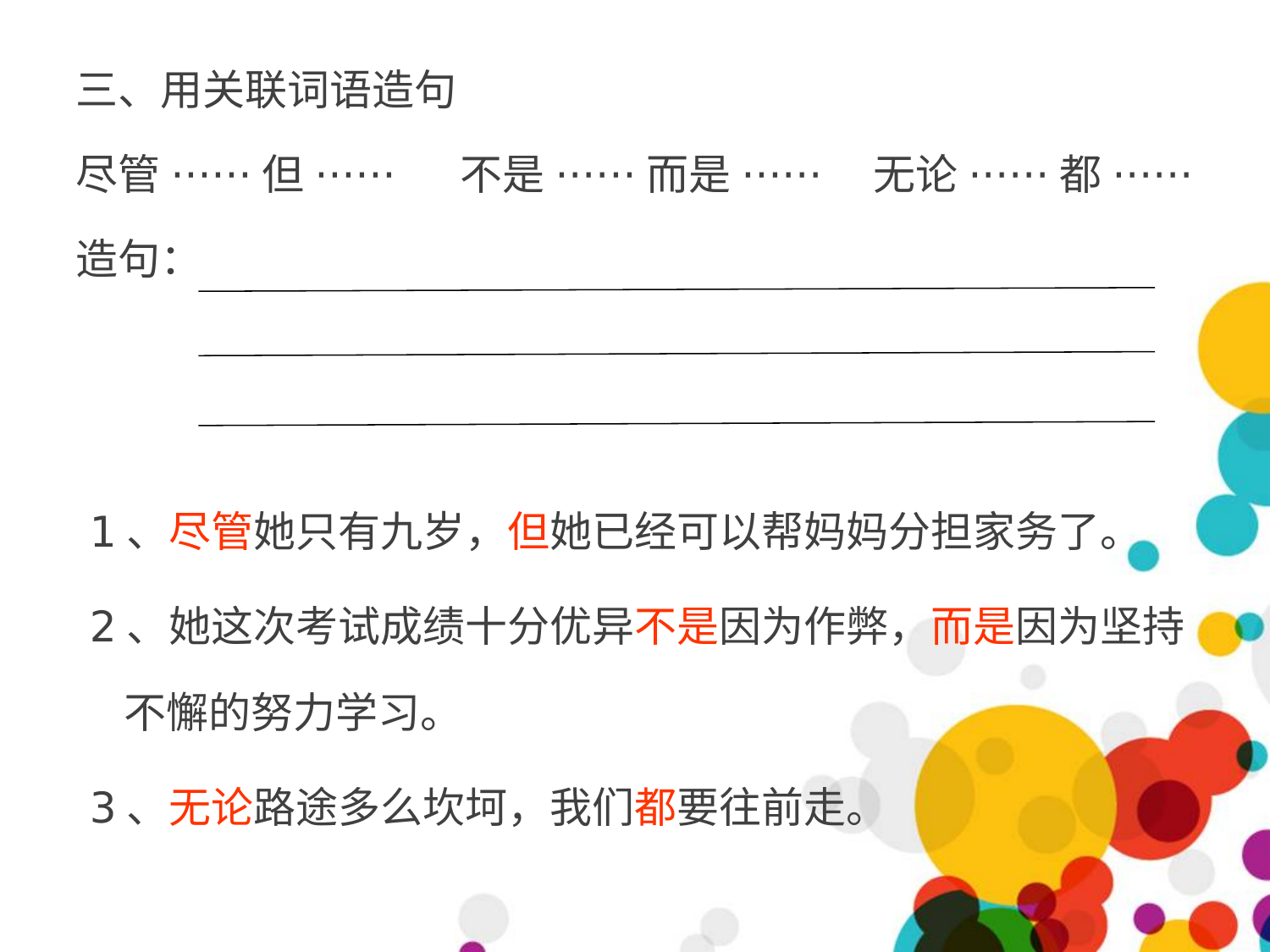

三、用关联词语造句
尽管······但······    不是······而是······   无论······都······
造句：

 1、尽管她只有九岁，但她已经可以帮妈妈分担家务了。
 2、她这次考试成绩十分优异不是因为作弊，而是因为坚持不懈的努力学习。
 3、无论路途多么坎坷，我们都要往前走。